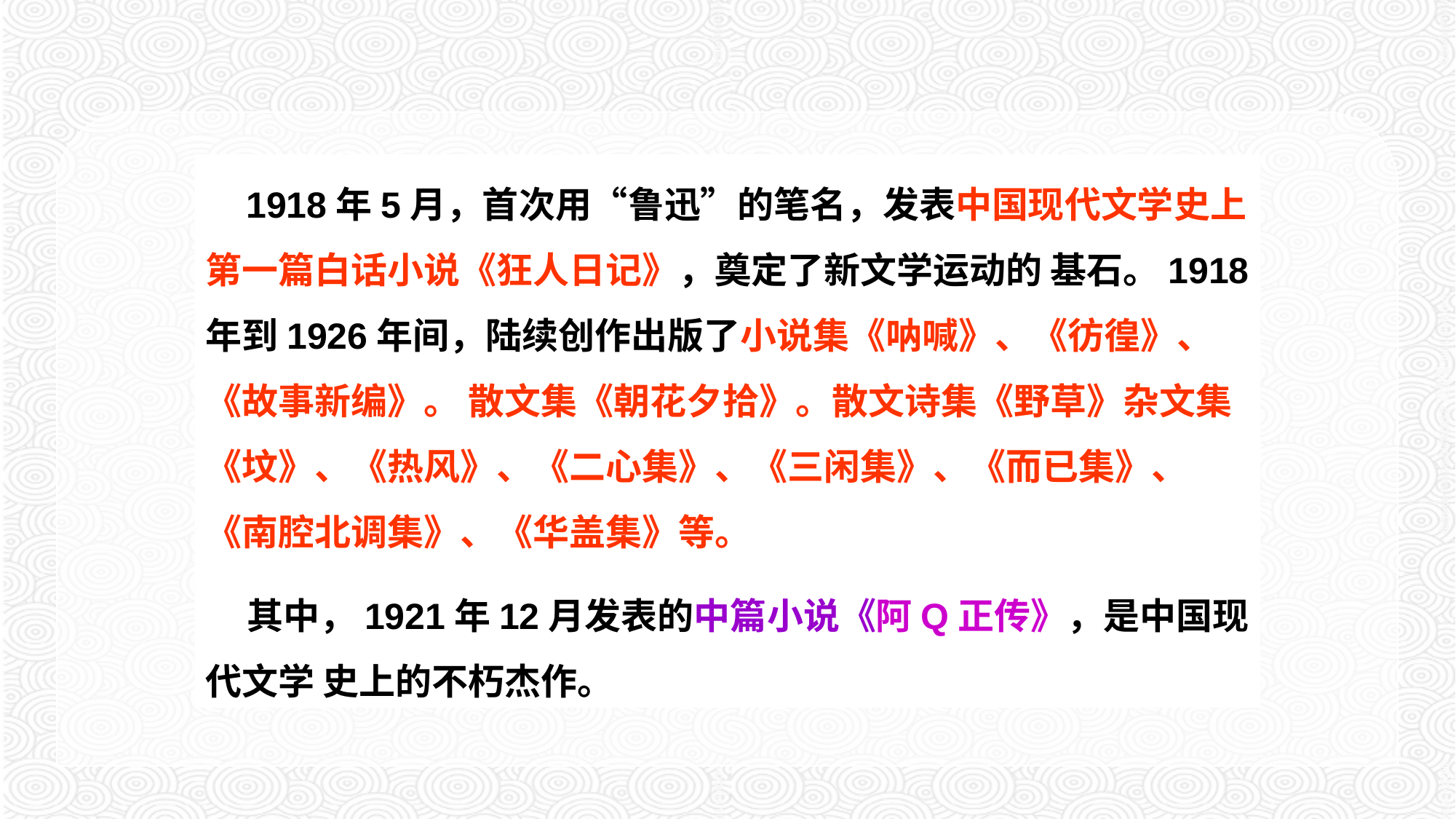

1918年5月，首次用“鲁迅”的笔名，发表中国现代文学史上第一篇白话小说《狂人日记》，奠定了新文学运动的 基石。1918年到1926年间，陆续创作出版了小说集《呐喊》、《彷徨》、《故事新编》。 散文集《朝花夕拾》。散文诗集《野草》杂文集《坟》、《热风》、《二心集》、《三闲集》、《而已集》、《南腔北调集》、《华盖集》等。
    其中，1921年12月发表的中篇小说《阿Q正传》，是中国现代文学 史上的不朽杰作。